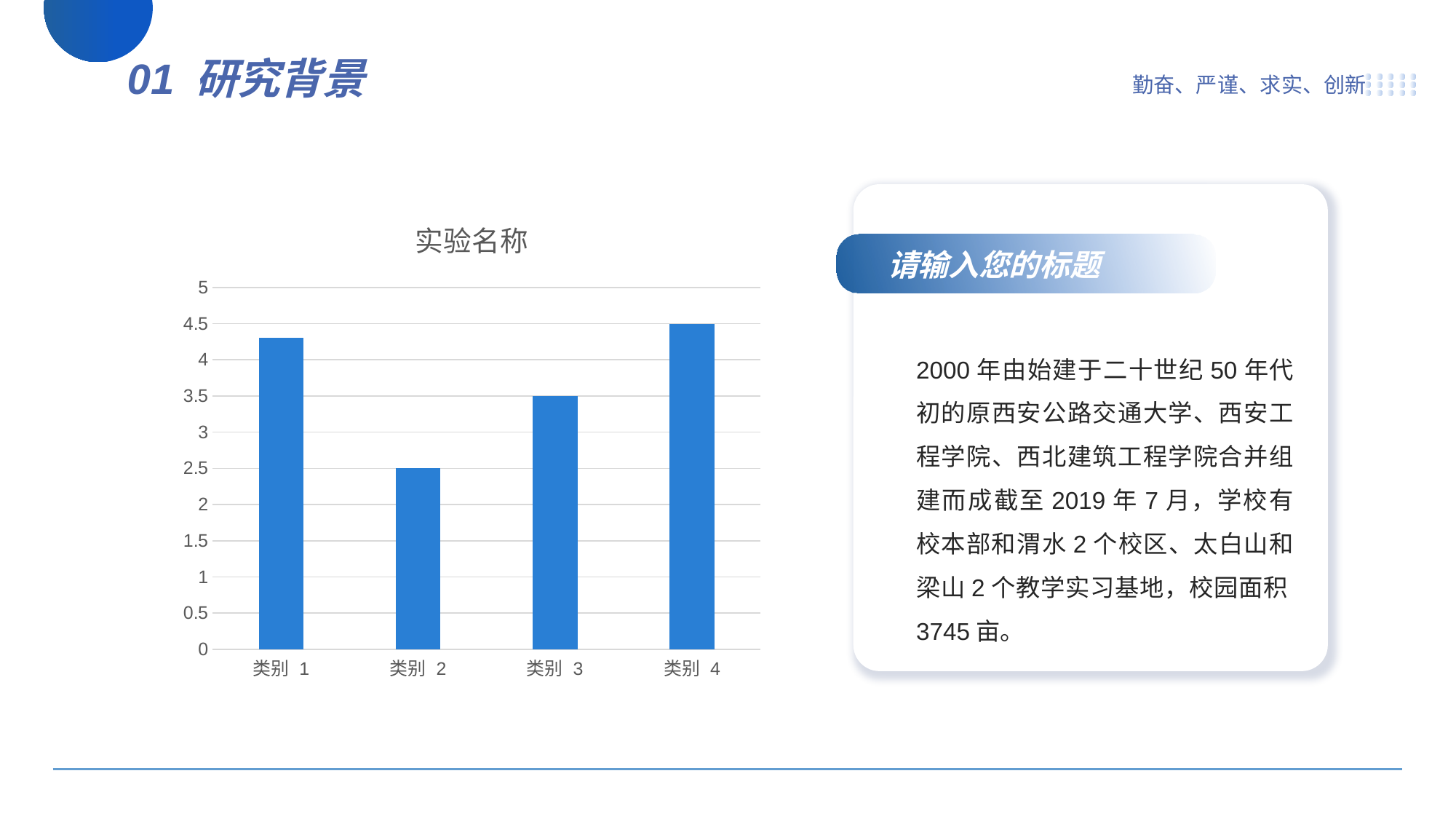

01
研究背景
勤奋、严谨、求实、创新

请输入您的标题
2000年由始建于二十世纪50年代初的原西安公路交通大学、西安工程学院、西北建筑工程学院合并组建而成截至2019年7月，学校有校本部和渭水2个校区、太白山和梁山2个教学实习基地，校园面积3745亩。

### Chart: 实验名称

| Category | 系列 1 | 列1 | 列2 |
|---|---|---|---|
| 类别 1 | 4.3 | None | None |
| 类别 2 | 2.5 | None | None |
| 类别 3 | 3.5 | None | None |
| 类别 4 | 4.5 | None | None |